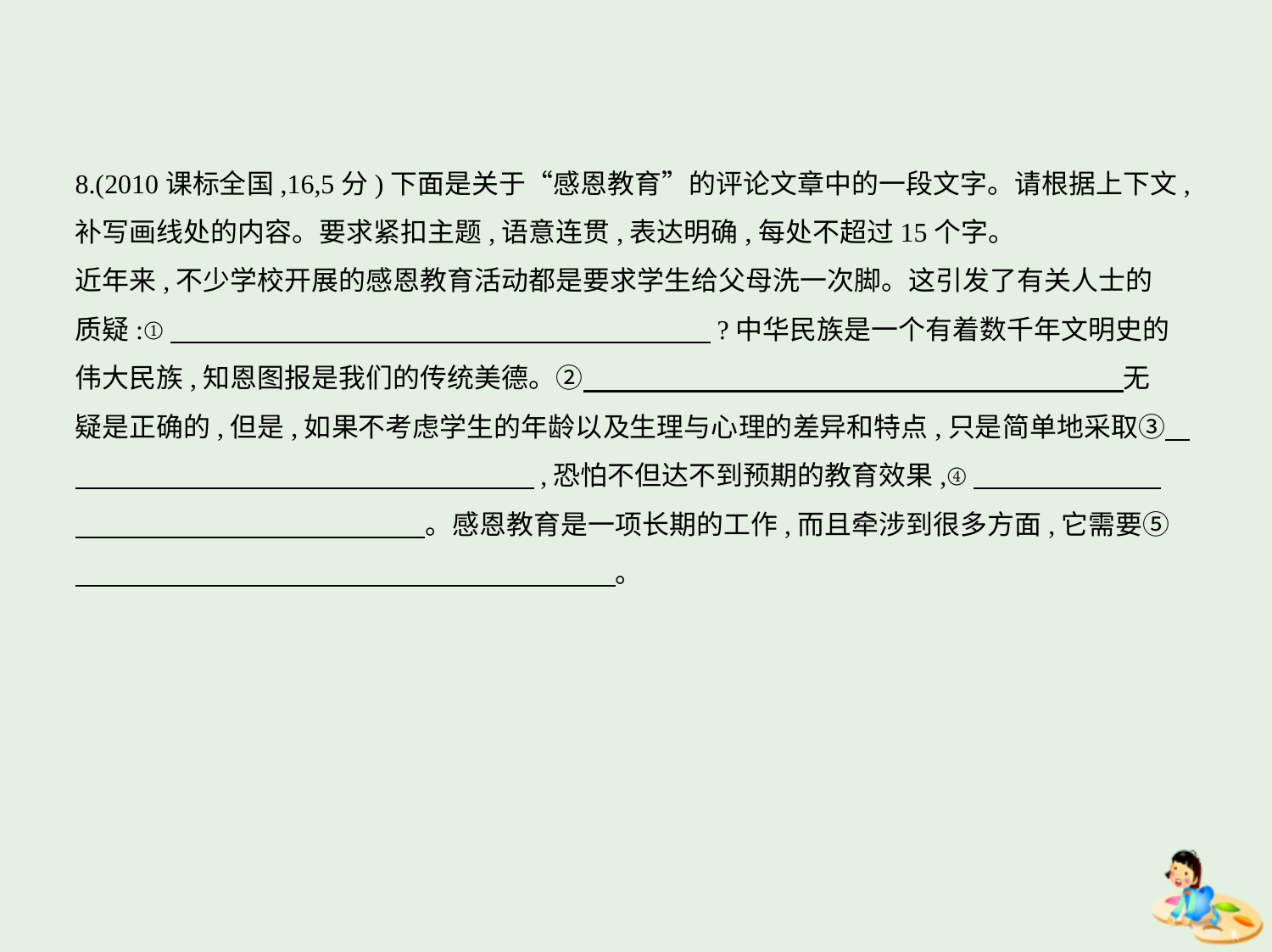

8.(2010课标全国,16,5分)下面是关于“感恩教育”的评论文章中的一段文字。请根据上下文,
补写画线处的内容。要求紧扣主题,语意连贯,表达明确,每处不超过15个字。
近年来,不少学校开展的感恩教育活动都是要求学生给父母洗一次脚。这引发了有关人士的
质疑:①　　　　　　　　　　　　　　　　　　　    ?中华民族是一个有着数千年文明史的
伟大民族,知恩图报是我们的传统美德。②　　　　　　　　　　　　　　　　　　　    无
疑是正确的,但是,如果不考虑学生的年龄以及生理与心理的差异和特点,只是简单地采取③    
　　　　　　　　　　　　　　　　    ,恐怕不但达不到预期的教育效果,④　　　　　　    
　　　　　　　　　　　　    。感恩教育是一项长期的工作,而且牵涉到很多方面,它需要⑤
　　　　　　　　　　　　　　　　　　　    。